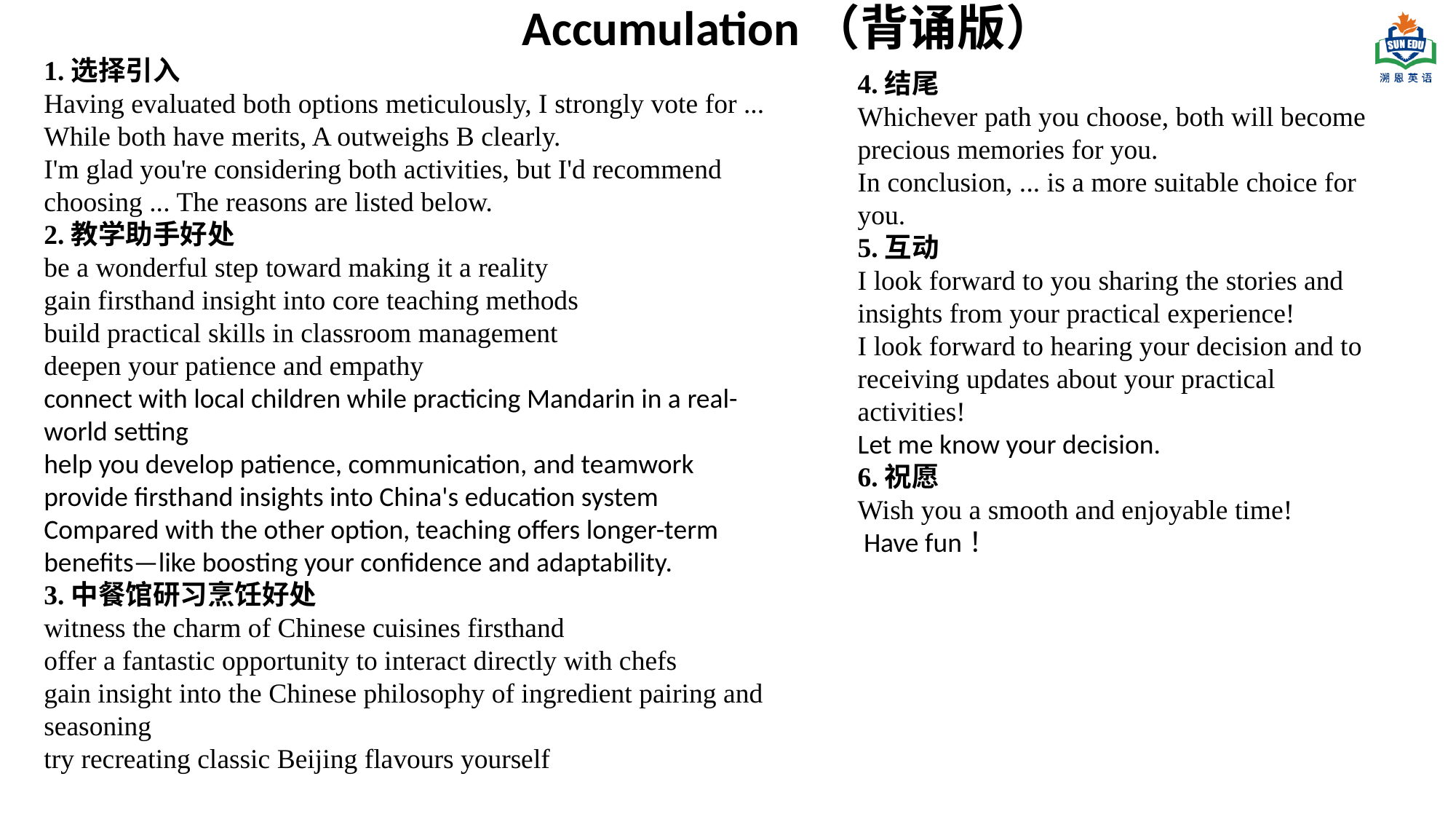

Accumulation（背诵版）
1.选择引入
Having evaluated both options meticulously, I strongly vote for ...
While both have merits, A outweighs B clearly.
I'm glad you're considering both activities, but I'd recommend choosing ... The reasons are listed below.
2.教学助手好处
be a wonderful step toward making it a reality
gain firsthand insight into core teaching methods
build practical skills in classroom management
deepen your patience and empathy
connect with local children while practicing Mandarin in a real-world setting
help you develop patience, communication, and teamwork provide firsthand insights into China's education system    Compared with the other option, teaching offers longer-term benefits—like boosting your confidence and adaptability.
3.中餐馆研习烹饪好处
witness the charm of Chinese cuisines firsthand
offer a fantastic opportunity to interact directly with chefs
gain insight into the Chinese philosophy of ingredient pairing and seasoning
try recreating classic Beijing flavours yourself
4.结尾
Whichever path you choose, both will become precious memories for you.
In conclusion, ... is a more suitable choice for you.
5.互动
I look forward to you sharing the stories and insights from your practical experience!
I look forward to hearing your decision and to receiving updates about your practical activities!
Let me know your decision.
6.祝愿
Wish you a smooth and enjoyable time!
 Have fun！